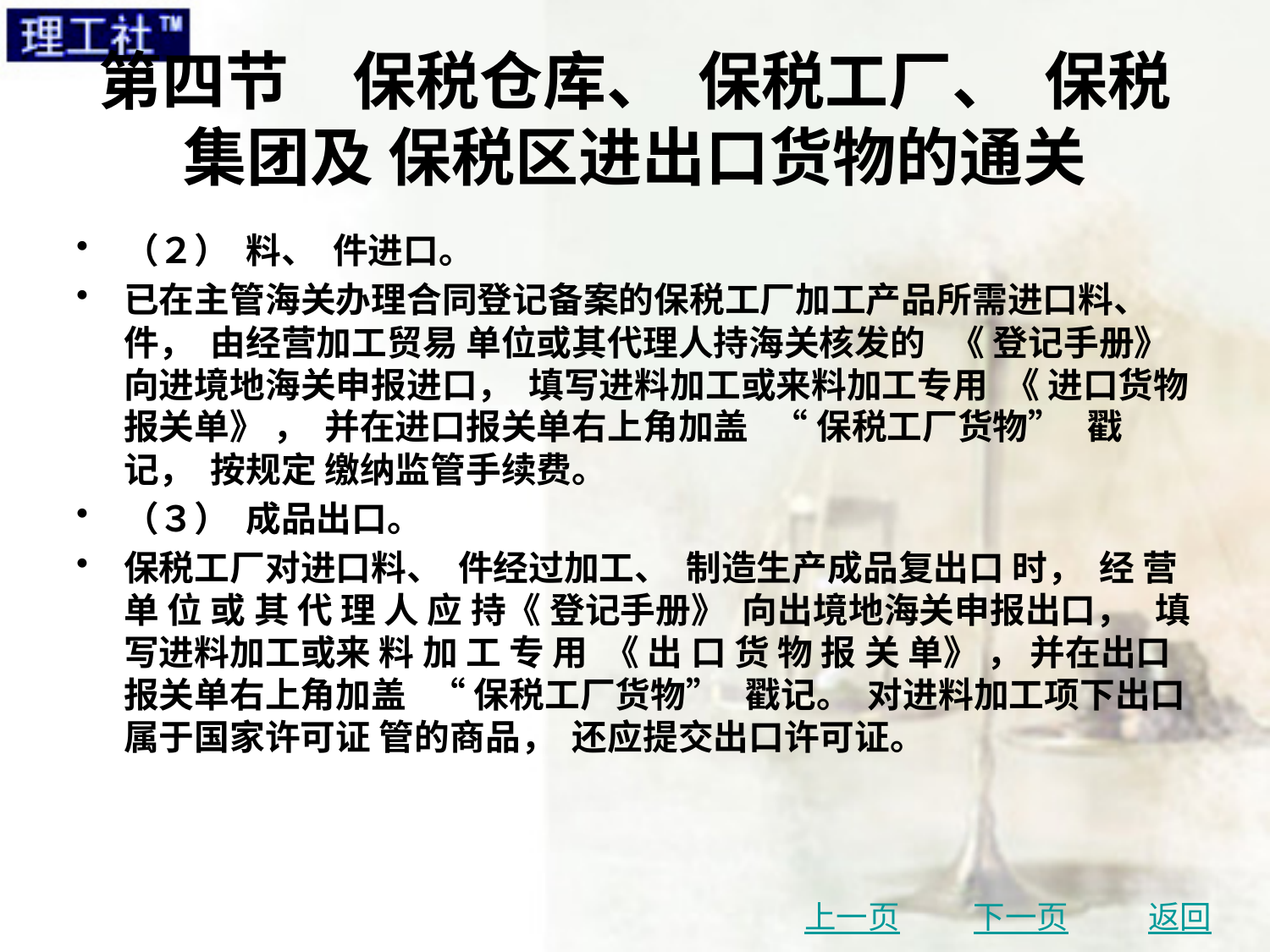

# 第四节　保税仓库、  保税工厂、  保税集团及 保税区进出口货物的通关
（２）  料、  件进口。
已在主管海关办理合同登记备案的保税工厂加工产品所需进口料、   件，  由经营加工贸易 单位或其代理人持海关核发的   《 登记手册》   向进境地海关申报进口，  填写进料加工或来料加工专用  《 进口货物报关单》 ，  并在进口报关单右上角加盖   “ 保税工厂货物”   戳记，  按规定 缴纳监管手续费。
（３）  成品出口。
保税工厂对进口料、  件经过加工、  制造生产成品复出口 时，  经 营 单 位 或 其 代 理 人 应 持《 登记手册》  向出境地海关申报出口，   填写进料加工或来 料 加 工 专 用  《 出 口 货 物 报 关 单》 ， 并在出口报关单右上角加盖   “ 保税工厂货物”   戳记。  对进料加工项下出口属于国家许可证 管的商品，  还应提交出口许可证。
上一页
下一页
返回